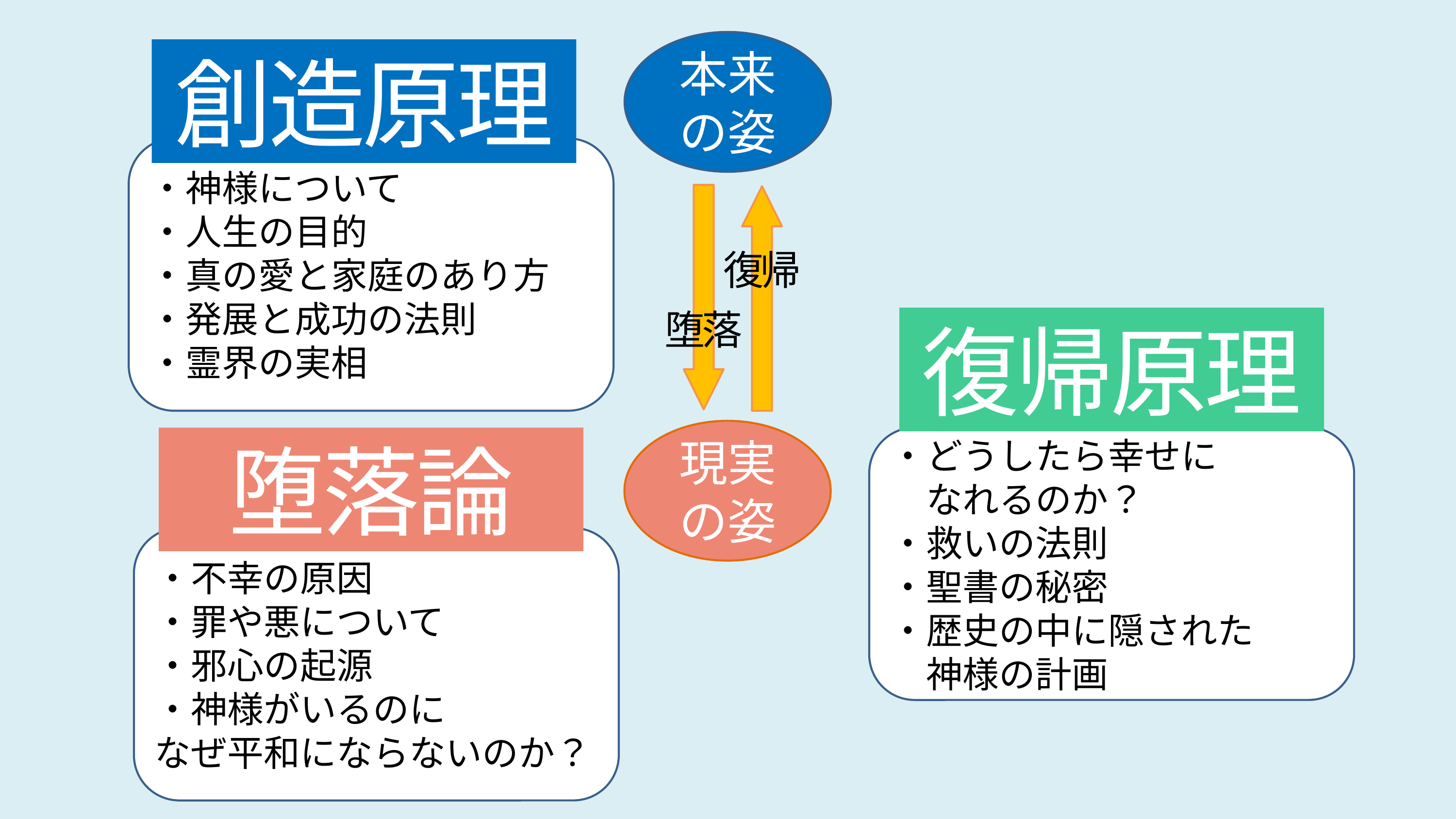

本来
の姿
創造原理
・神様について
・人生の目的
・真の愛と家庭のあり方
・発展と成功の法則
・霊界の実相

復帰
堕落
復帰原理
現実の姿
堕落論
・どうしたら幸せに
　なれるのか？
・救いの法則
・聖書の秘密
・歴史の中に隠された
　神様の計画
・不幸の原因
・罪や悪について
・邪心の起源
・神様がいるのに
なぜ平和にならないのか？